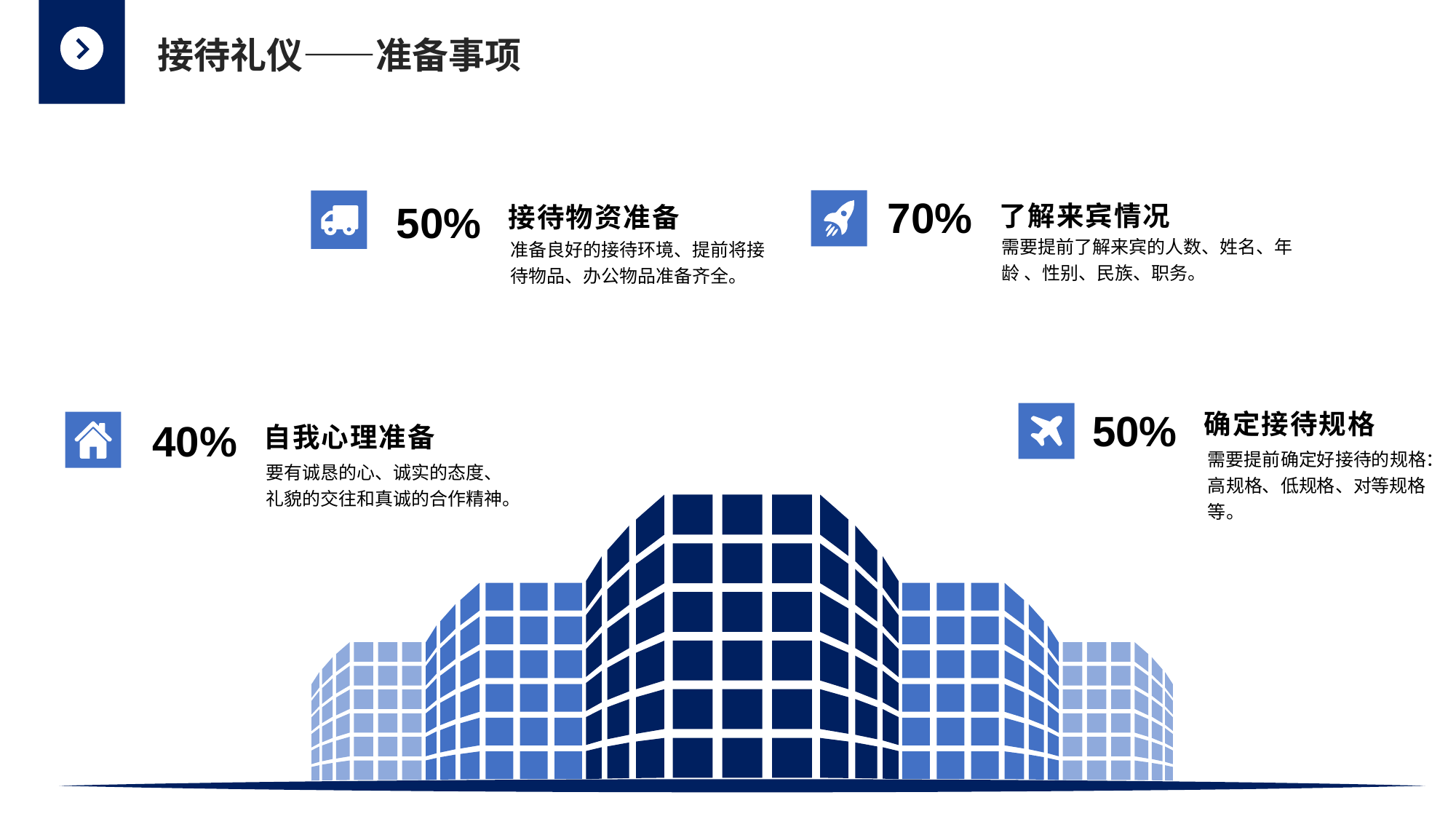

接待礼仪——准备事项
了解来宾情况
接待物资准备
70%

50%

需要提前了解来宾的人数、姓名、年龄 、性别、民族、职务。
准备良好的接待环境、提前将接待物品、办公物品准备齐全。
确定接待规格
自我心理准备

50%

40%

需要提前确定好接待的规格：高规格、低规格、对等规格等。
要有诚恳的心、诚实的态度、礼貌的交往和真诚的合作精神。